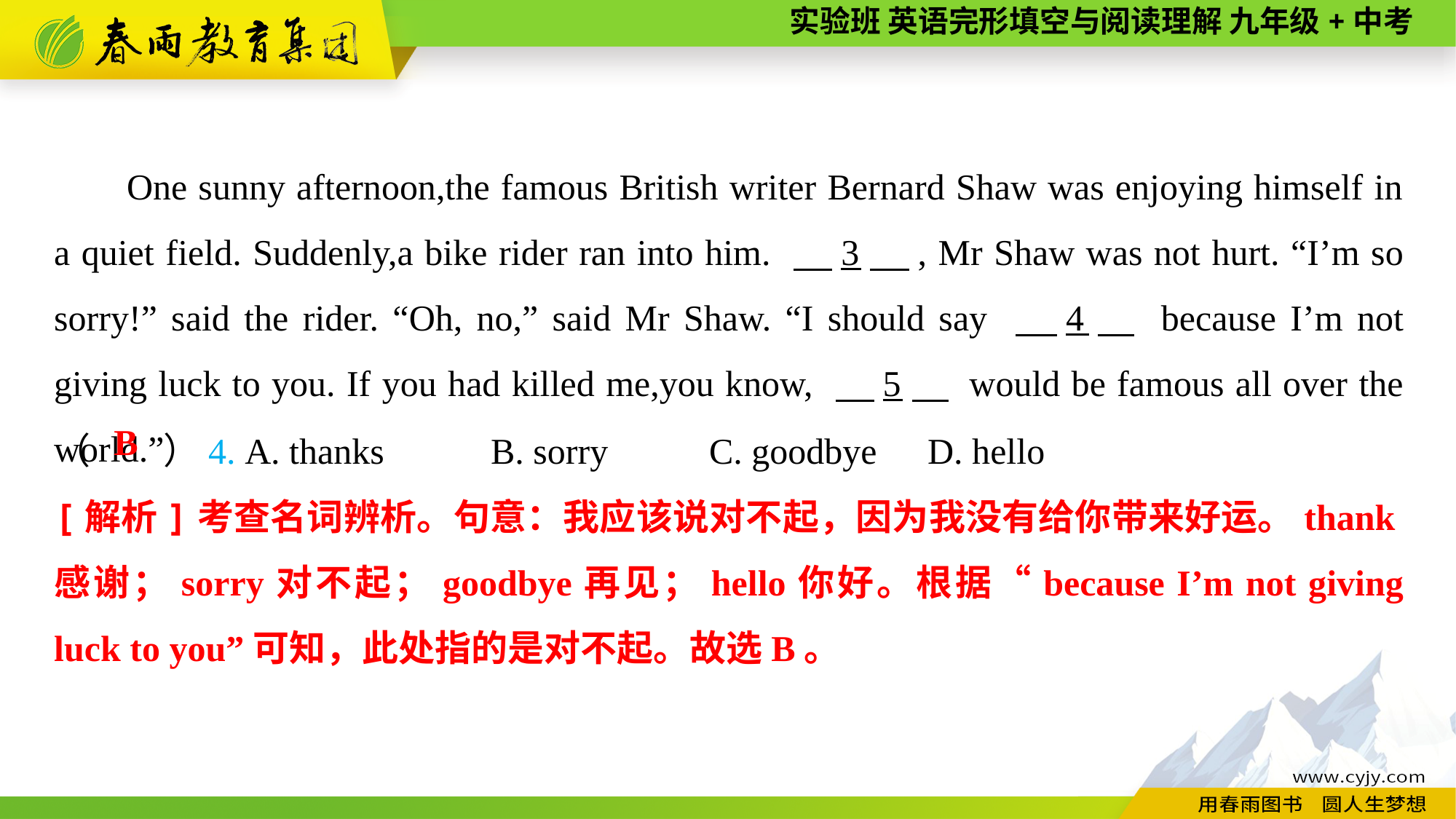

One sunny afternoon,the famous British writer Bernard Shaw was enjoying himself in a quiet field. Suddenly,a bike rider ran into him. 　3　, Mr Shaw was not hurt. “I’m so sorry!” said the rider. “Oh, no,” said Mr Shaw. “I should say 　4　 because I’m not giving luck to you. If you had killed me,you know, 　5　 would be famous all over the world.”
（　　）4. A. thanks	B. sorry	C. goodbye	D. hello
B
[解析]考查名词辨析。句意：我应该说对不起，因为我没有给你带来好运。thank感谢；sorry对不起；goodbye再见；hello你好。根据“because I’m not giving luck to you”可知，此处指的是对不起。故选B。